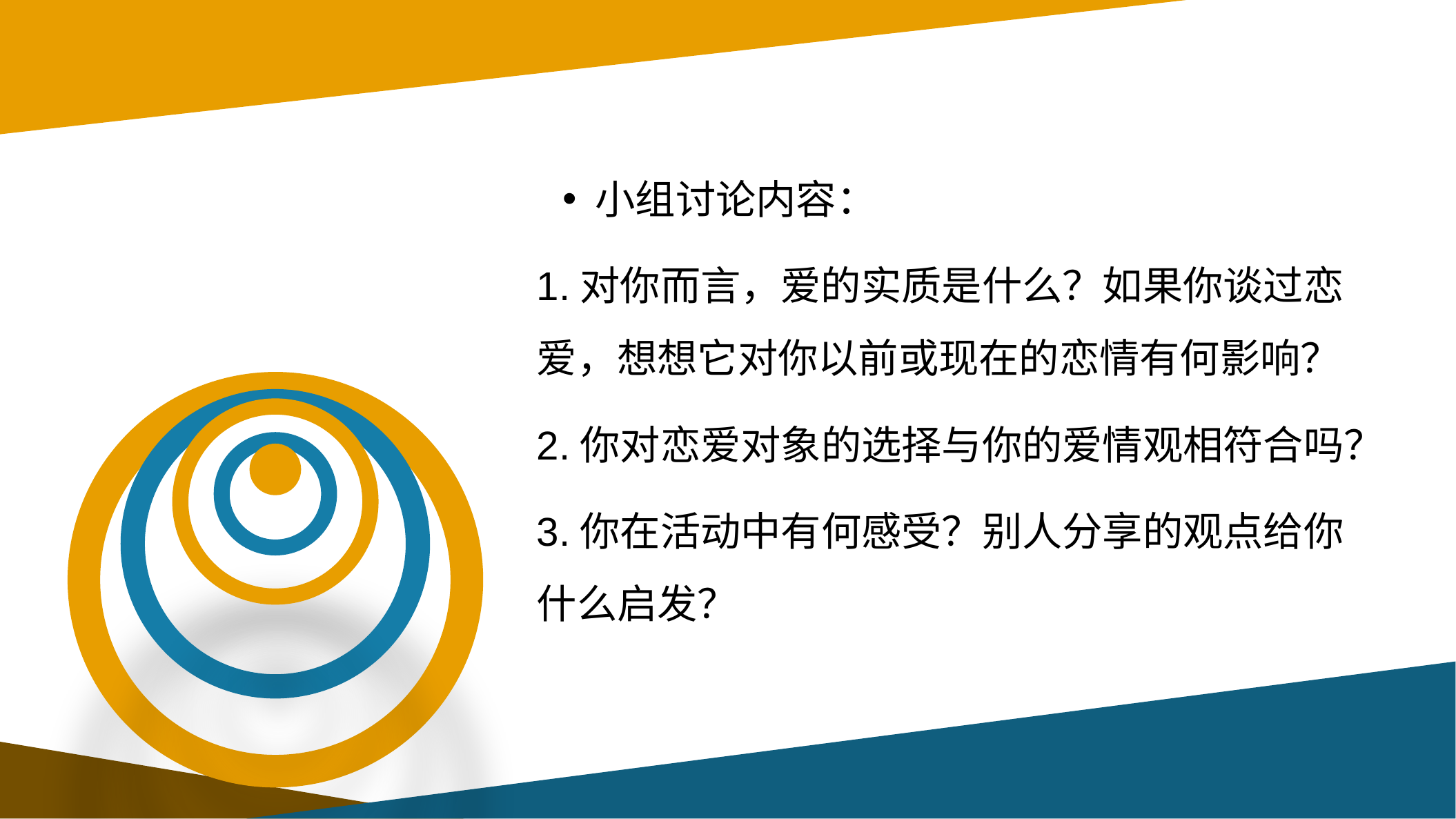

小组讨论内容：
1.对你而言，爱的实质是什么？如果你谈过恋爱，想想它对你以前或现在的恋情有何影响？
2.你对恋爱对象的选择与你的爱情观相符合吗？
3.你在活动中有何感受？别人分享的观点给你什么启发？